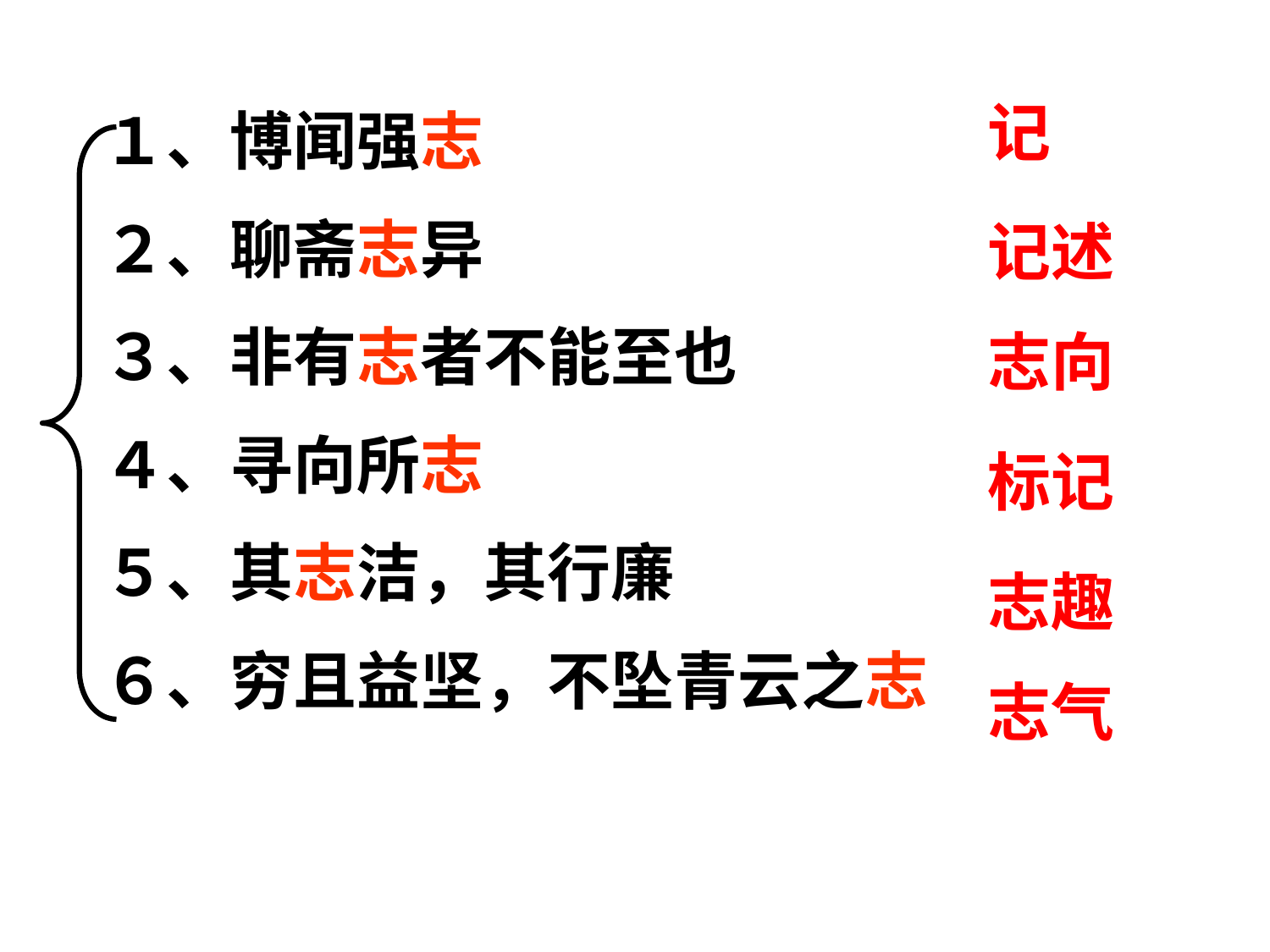

记
１、博闻强志
２、聊斋志异
３、非有志者不能至也
４、寻向所志
５、其志洁，其行廉
６、穷且益坚，不坠青云之志

记述
志向
标记
志趣
志气